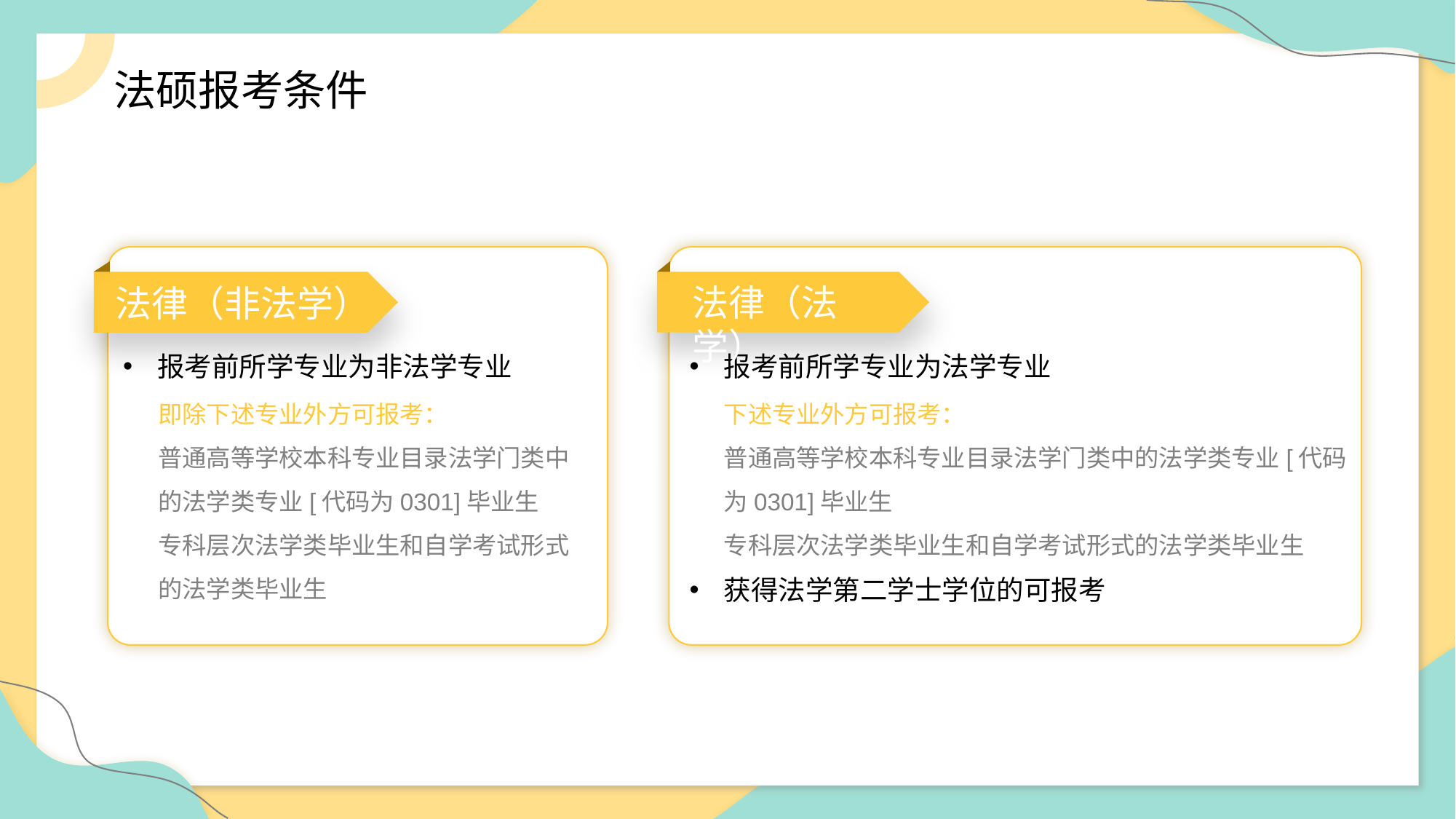

# 法硕报考条件

法律（非法学）
报考前所学专业为非法学专业
即除下述专业外方可报考：
普通高等学校本科专业目录法学门类中的法学类专业[代码为0301]毕业生
专科层次法学类毕业生和自学考试形式的法学类毕业生

报考前所学专业为法学专业
下述专业外方可报考：
普通高等学校本科专业目录法学门类中的法学类专业[代码为0301]毕业生
专科层次法学类毕业生和自学考试形式的法学类毕业生
获得法学第二学士学位的可报考

法律（法学）